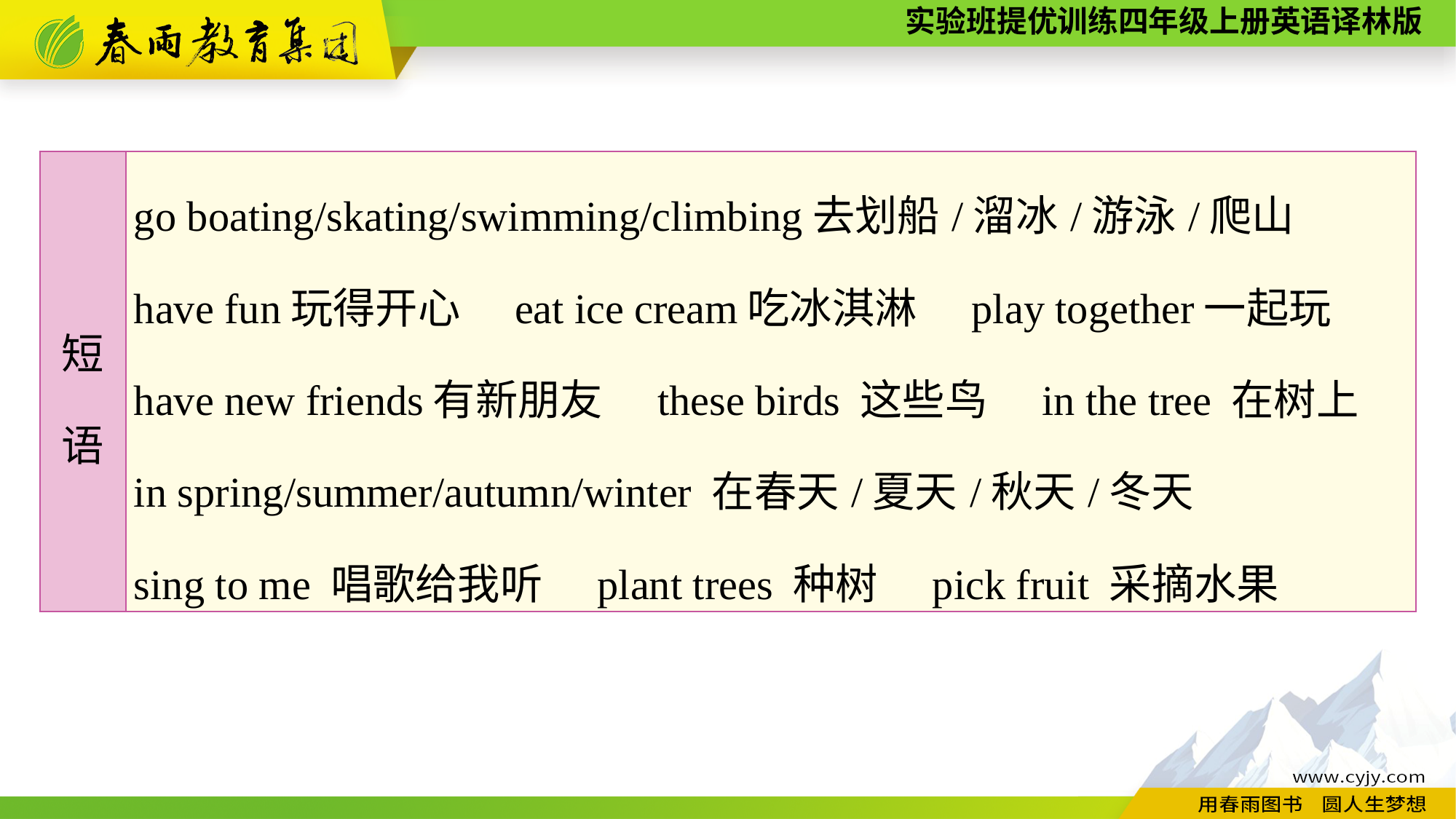

| 短 语 | go boating/skating/swimming/climbing去划船/溜冰/游泳/爬山 have fun玩得开心　eat ice cream吃冰淇淋　play together一起玩 have new friends有新朋友　these birds 这些鸟　in the tree 在树上 in spring/summer/autumn/winter 在春天/夏天/秋天/冬天 sing to me 唱歌给我听　plant trees 种树　pick fruit 采摘水果 |
| --- | --- |